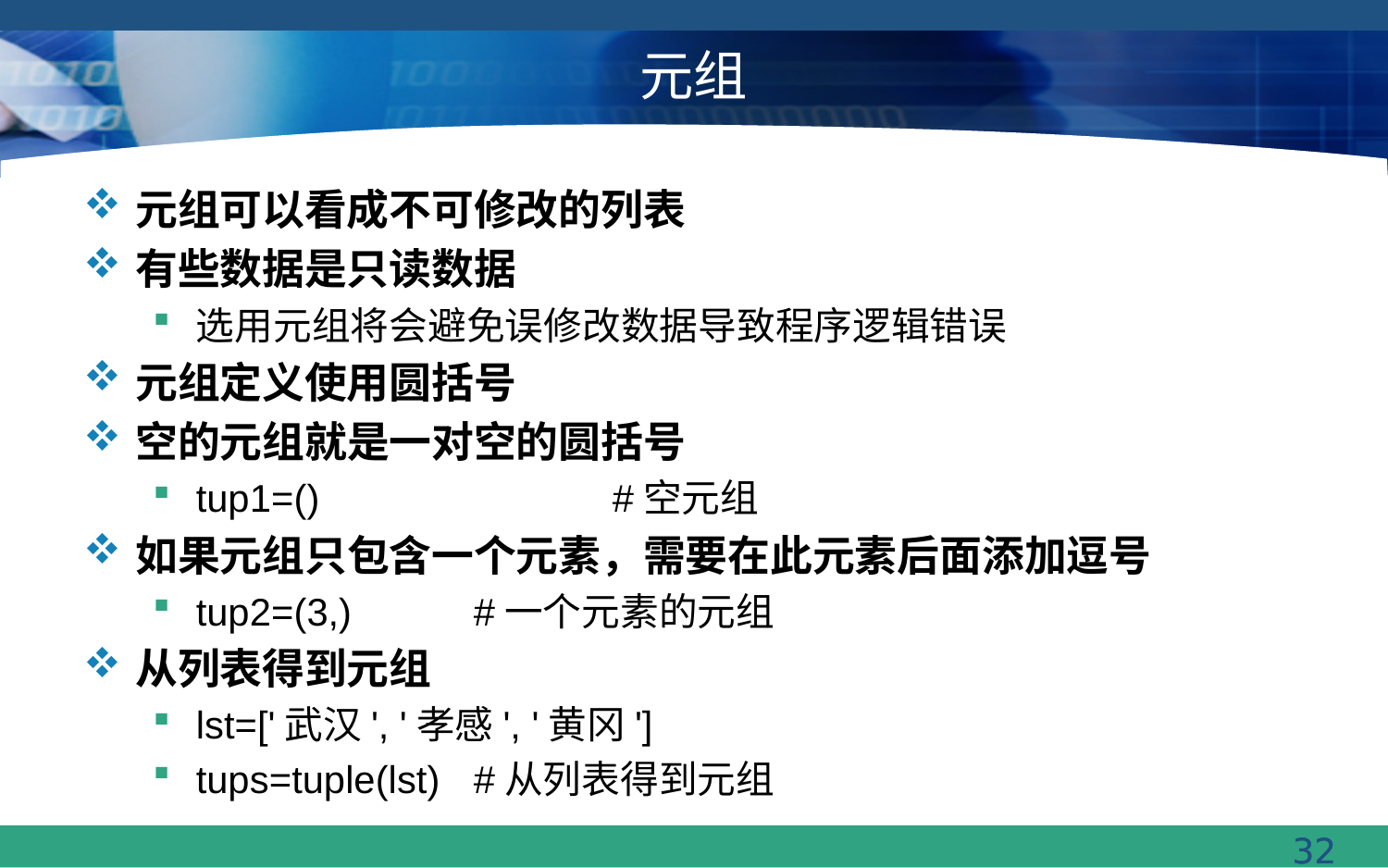

# 元组
元组可以看成不可修改的列表
有些数据是只读数据
选用元组将会避免误修改数据导致程序逻辑错误
元组定义使用圆括号
空的元组就是一对空的圆括号
tup1=()                	#空元组
如果元组只包含一个元素，需要在此元素后面添加逗号
tup2=(3,) 	#一个元素的元组
从列表得到元组
lst=['武汉', '孝感', '黄冈']
tups=tuple(lst) 	#从列表得到元组